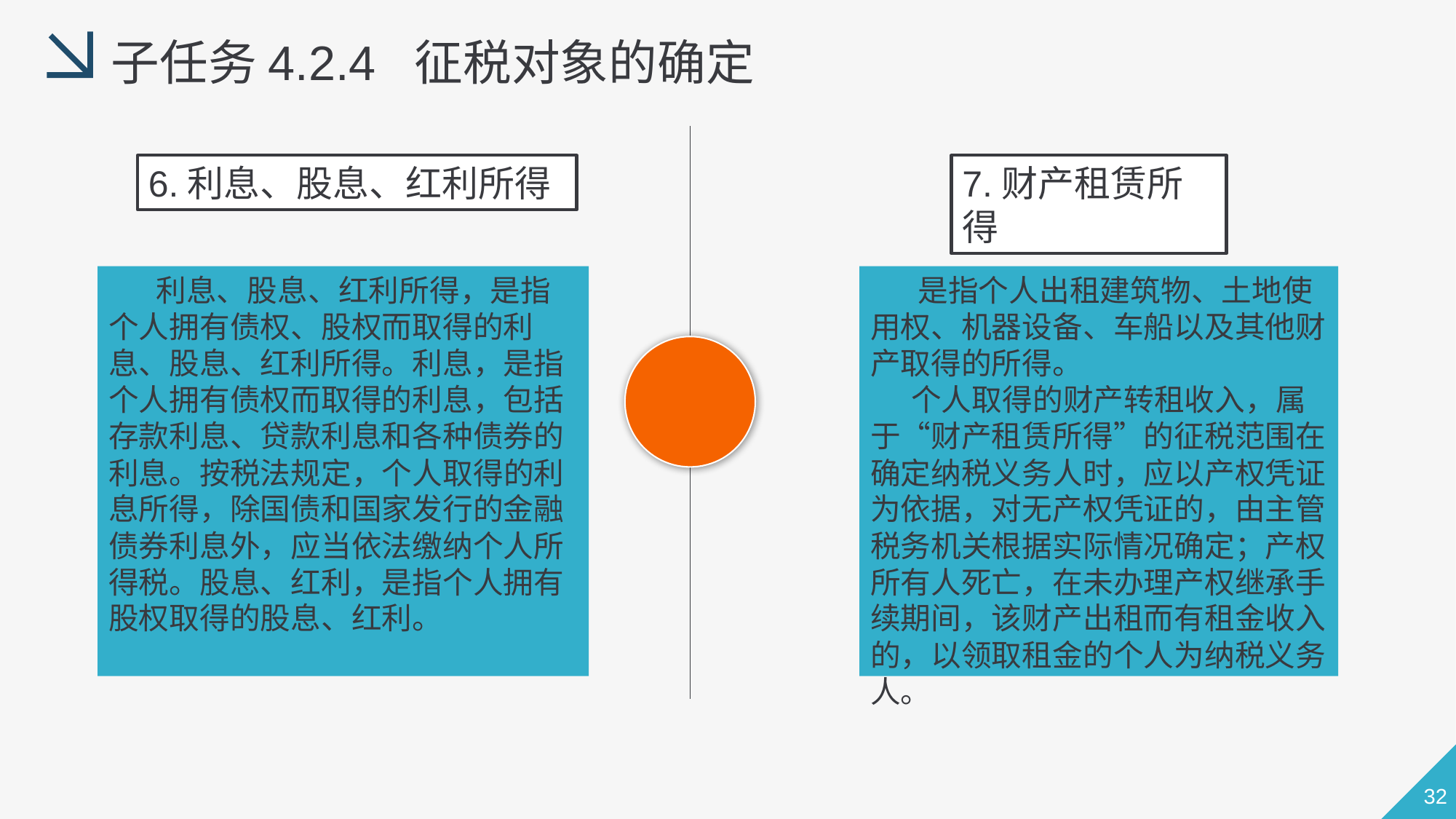

子任务4.2.4  征税对象的确定

6.利息、股息、红利所得
7.财产租赁所得
      利息、股息、红利所得，是指个人拥有债权、股权而取得的利息、股息、红利所得。利息，是指个人拥有债权而取得的利息，包括存款利息、贷款利息和各种债券的利息。按税法规定，个人取得的利息所得，除国债和国家发行的金融债券利息外，应当依法缴纳个人所得税。股息、红利，是指个人拥有股权取得的股息、红利。
      是指个人出租建筑物、土地使用权、机器设备、车船以及其他财产取得的所得。
     个人取得的财产转租收入，属于“财产租赁所得”的征税范围在确定纳税义务人时，应以产权凭证为依据，对无产权凭证的，由主管税务机关根据实际情况确定；产权所有人死亡，在未办理产权继承手续期间，该财产出租而有租金收入的，以领取租金的个人为纳税义务人。